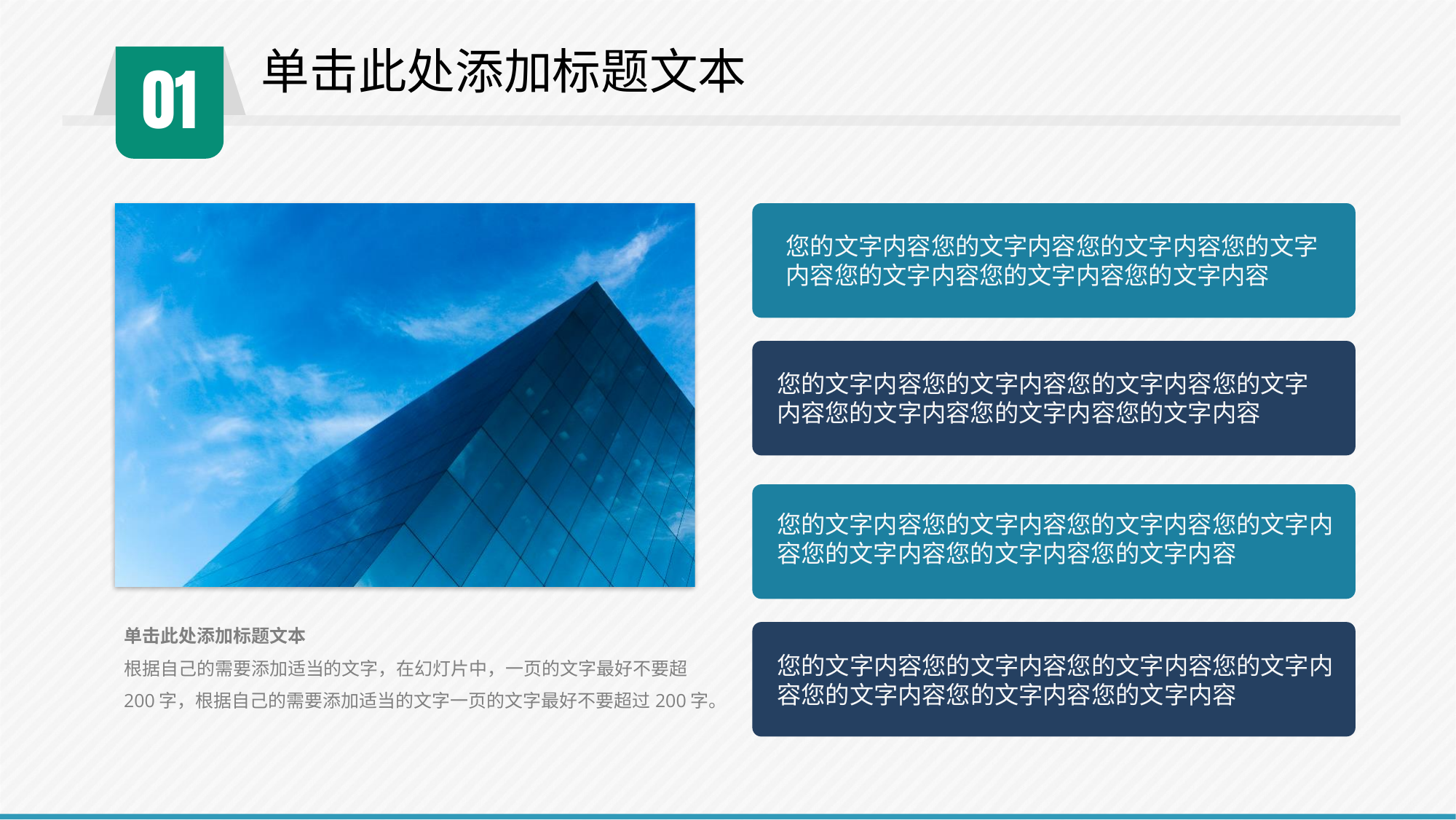

单击此处添加标题文本

01

您的文字内容您的文字内容您的文字内容您的文字内容您的文字内容您的文字内容您的文字内容

您的文字内容您的文字内容您的文字内容您的文字内容您的文字内容您的文字内容您的文字内容

您的文字内容您的文字内容您的文字内容您的文字内容您的文字内容您的文字内容您的文字内容
单击此处添加标题文本
根据自己的需要添加适当的文字，在幻灯片中，一页的文字最好不要超200字，根据自己的需要添加适当的文字一页的文字最好不要超过200字。

您的文字内容您的文字内容您的文字内容您的文字内容您的文字内容您的文字内容您的文字内容